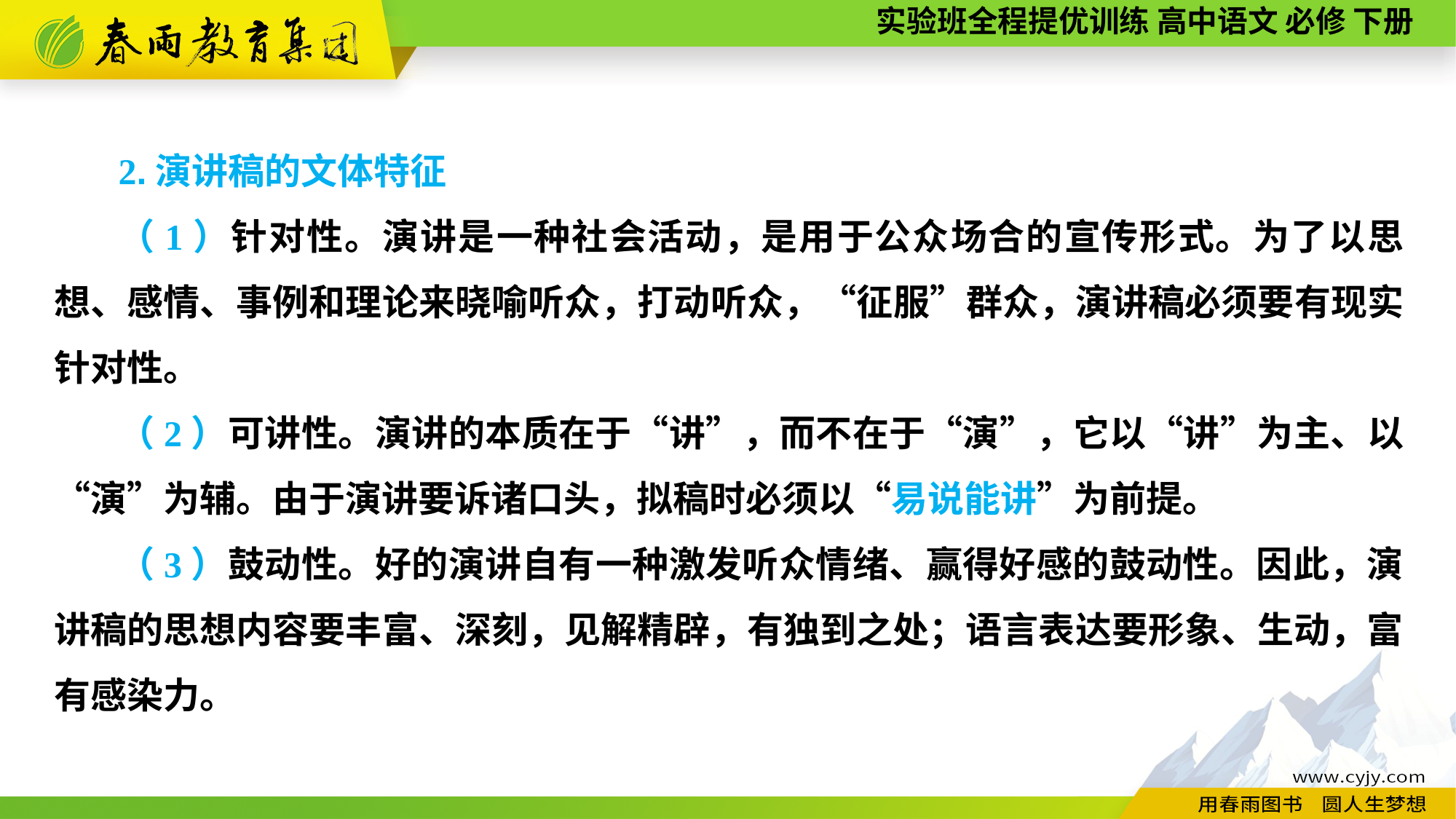

2.演讲稿的文体特征
（1）针对性。演讲是一种社会活动，是用于公众场合的宣传形式。为了以思想、感情、事例和理论来晓喻听众，打动听众，“征服”群众，演讲稿必须要有现实针对性。
（2）可讲性。演讲的本质在于“讲”，而不在于“演”，它以“讲”为主、以“演”为辅。由于演讲要诉诸口头，拟稿时必须以“易说能讲”为前提。
（3）鼓动性。好的演讲自有一种激发听众情绪、赢得好感的鼓动性。因此，演讲稿的思想内容要丰富、深刻，见解精辟，有独到之处；语言表达要形象、生动，富有感染力。